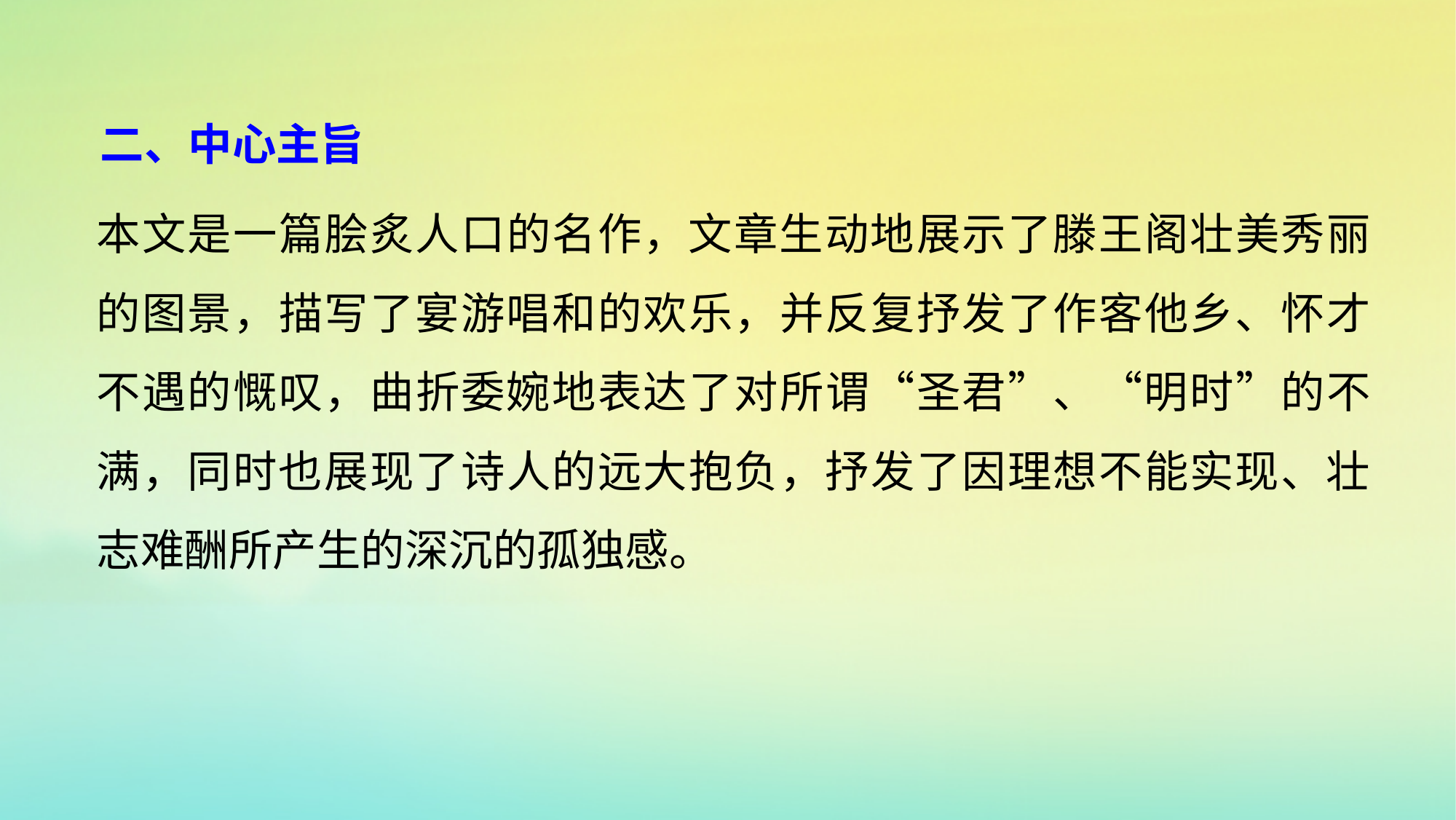

二、中心主旨
本文是一篇脍炙人口的名作，文章生动地展示了滕王阁壮美秀丽的图景，描写了宴游唱和的欢乐，并反复抒发了作客他乡、怀才不遇的慨叹，曲折委婉地表达了对所谓“圣君”、“明时”的不满，同时也展现了诗人的远大抱负，抒发了因理想不能实现、壮志难酬所产生的深沉的孤独感。